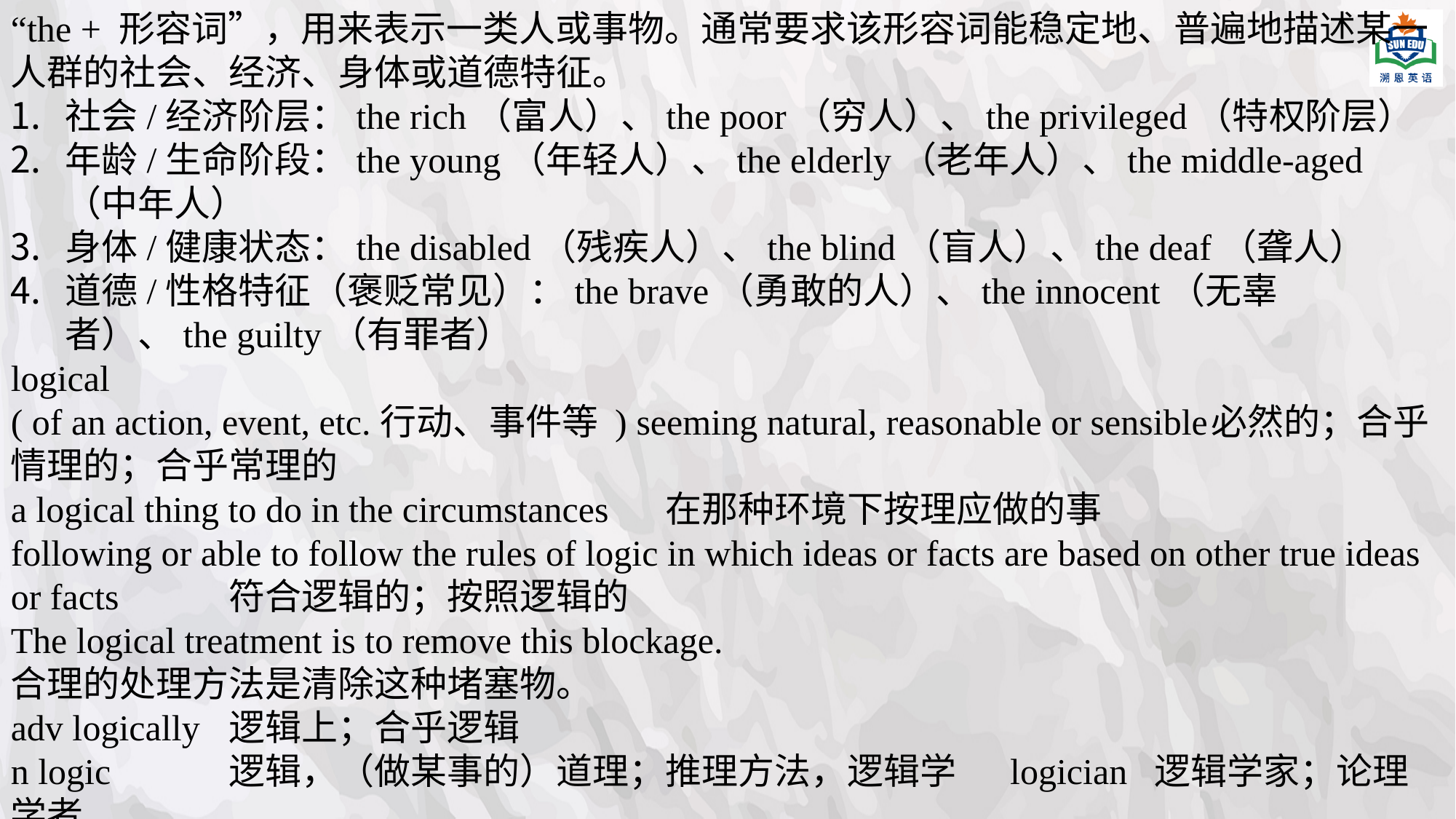

“the + 形容词”，用来表示一类人或事物。通常要求该形容词能稳定地、普遍地描述某一人群的社会、经济、身体或道德特征。
社会/经济阶层：the rich（富人）、the poor（穷人）、the privileged（特权阶层）
年龄/生命阶段：the young（年轻人）、the elderly（老年人）、the middle-aged（中年人）
身体/健康状态：the disabled（残疾人）、the blind（盲人）、the deaf（聋人）
道德/性格特征（褒贬常见）：the brave（勇敢的人）、the innocent（无辜者）、the guilty（有罪者）
logical
( of an action, event, etc.行动、事件等 ) seeming natural, reasonable or sensible	必然的；合乎情理的；合乎常理的
a logical thing to do in the circumstances	在那种环境下按理应做的事
following or able to follow the rules of logic in which ideas or facts are based on other true ideas or facts		符合逻辑的；按照逻辑的
The logical treatment is to remove this blockage.
合理的处理方法是清除这种堵塞物。
adv logically	逻辑上；合乎逻辑
n logic 	逻辑，（做某事的）道理；推理方法，逻辑学	 logician  逻辑学家；论理学者